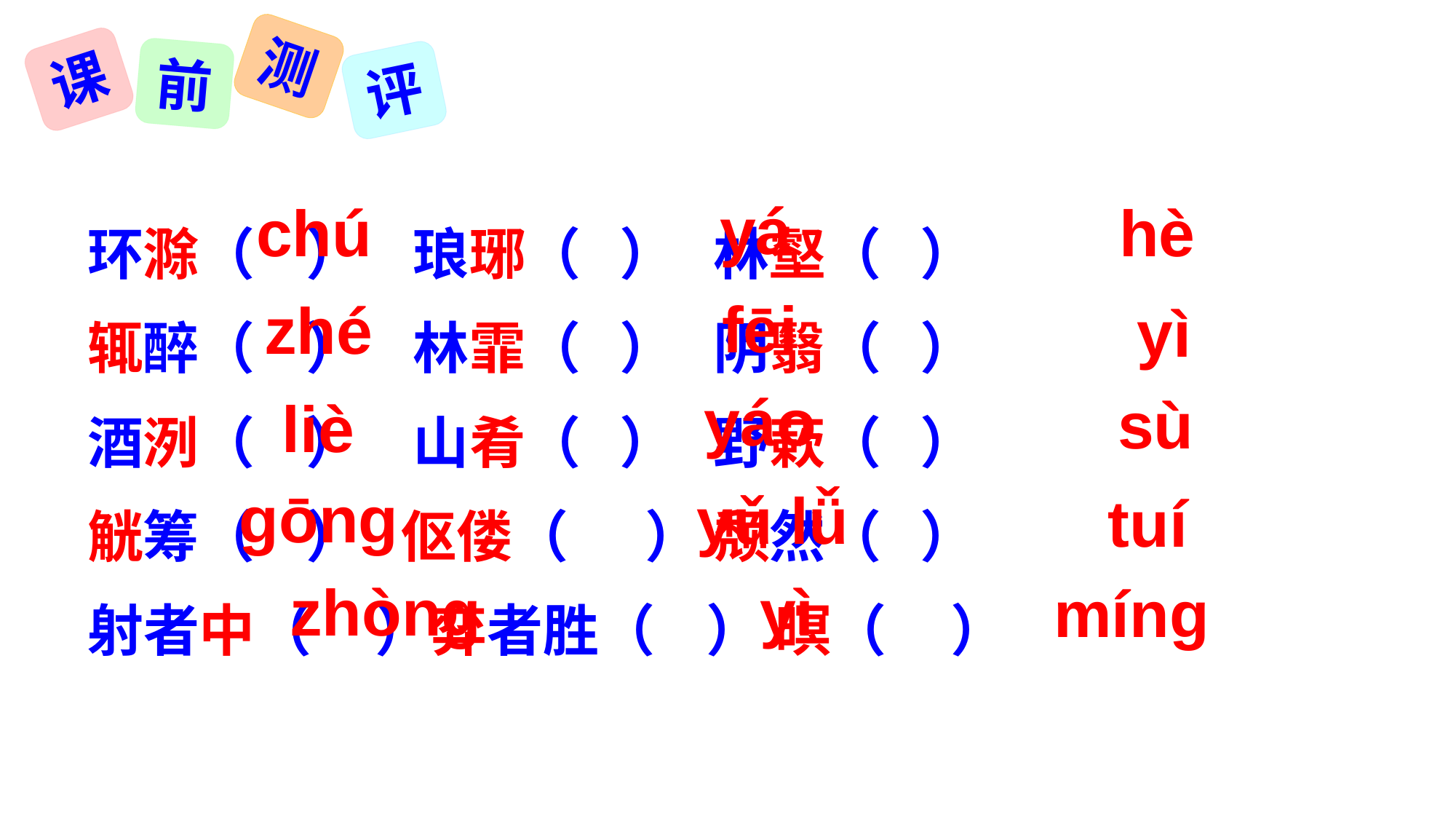

测
课
前
评
yá
状元成才路
状元成才路
chú
环滁（    ）    琅琊（   ）   林壑（   ）
辄醉（    ）    林霏（   ）   阴翳（   ）
酒洌（    ）    山肴（   ）   野蔌（   ）
觥筹（    ）   伛偻（      ） 颓然（   ）
射者中（     ）弈者胜（    ） 暝（     ）
hè
状元成才路
状元成才路
状元成才路
状元成才路
状元成才路
状元成才路
状元成才路
状元成才路
状元成才路
状元成才路
状元成才路
状元成才路
状元成才路
状元成才路
状元成才路
状元成才路
状元成才路
状元成才路
状元成才路
状元成才路
状元成才路
fēi
zhé
状元成才路
yì
状元成才路
状元成才路
状元成才路
状元成才路
状元成才路
状元成才路
状元成才路
状元成才路
状元成才路
状元成才路
状元成才路
状元成才路
状元成才路
状元成才路
状元成才路
状元成才路
状元成才路
状元成才路
状元成才路
状元成才路
状元成才路
yáo
sù
liè
状元成才路
状元成才路
状元成才路
状元成才路
状元成才路
状元成才路
状元成才路
状元成才路
状元成才路
状元成才路
状元成才路
状元成才路
状元成才路
状元成才路
状元成才路
状元成才路
状元成才路
状元成才路
状元成才路
状元成才路
状元成才路
状元成才路
状元成才路
ɡōnɡ
yǔ lǚ
tuí
状元成才路
状元成才路
状元成才路
状元成才路
状元成才路
状元成才路
状元成才路
状元成才路
状元成才路
状元成才路
状元成才路
状元成才路
状元成才路
状元成才路
状元成才路
状元成才路
状元成才路
状元成才路
状元成才路
zhònɡ
yì
mínɡ
状元成才路
状元成才路
状元成才路
状元成才路
状元成才路
状元成才路
状元成才路
状元成才路
状元成才路
状元成才路
状元成才路
状元成才路
状元成才路